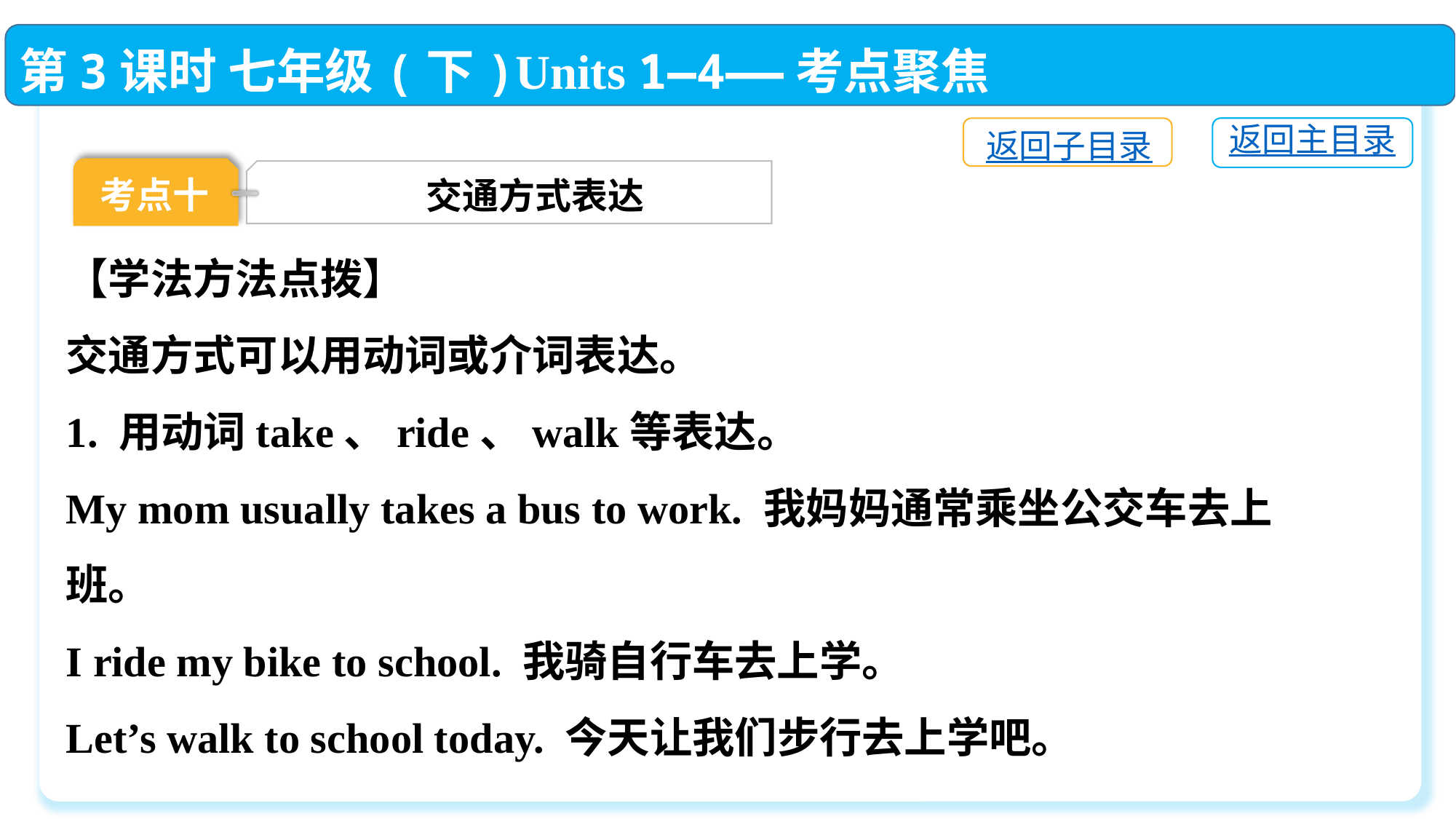

第3课时 七年级(下)Units 1—4——考点聚焦

返回主目录

返回子目录
考点十
交通方式表达

【学法方法点拨】
交通方式可以用动词或介词表达。
1. 用动词take、ride、walk等表达。
My mom usually takes a bus to work. 我妈妈通常乘坐公交车去上班。
I ride my bike to school. 我骑自行车去上学。
Let’s walk to school today. 今天让我们步行去上学吧。